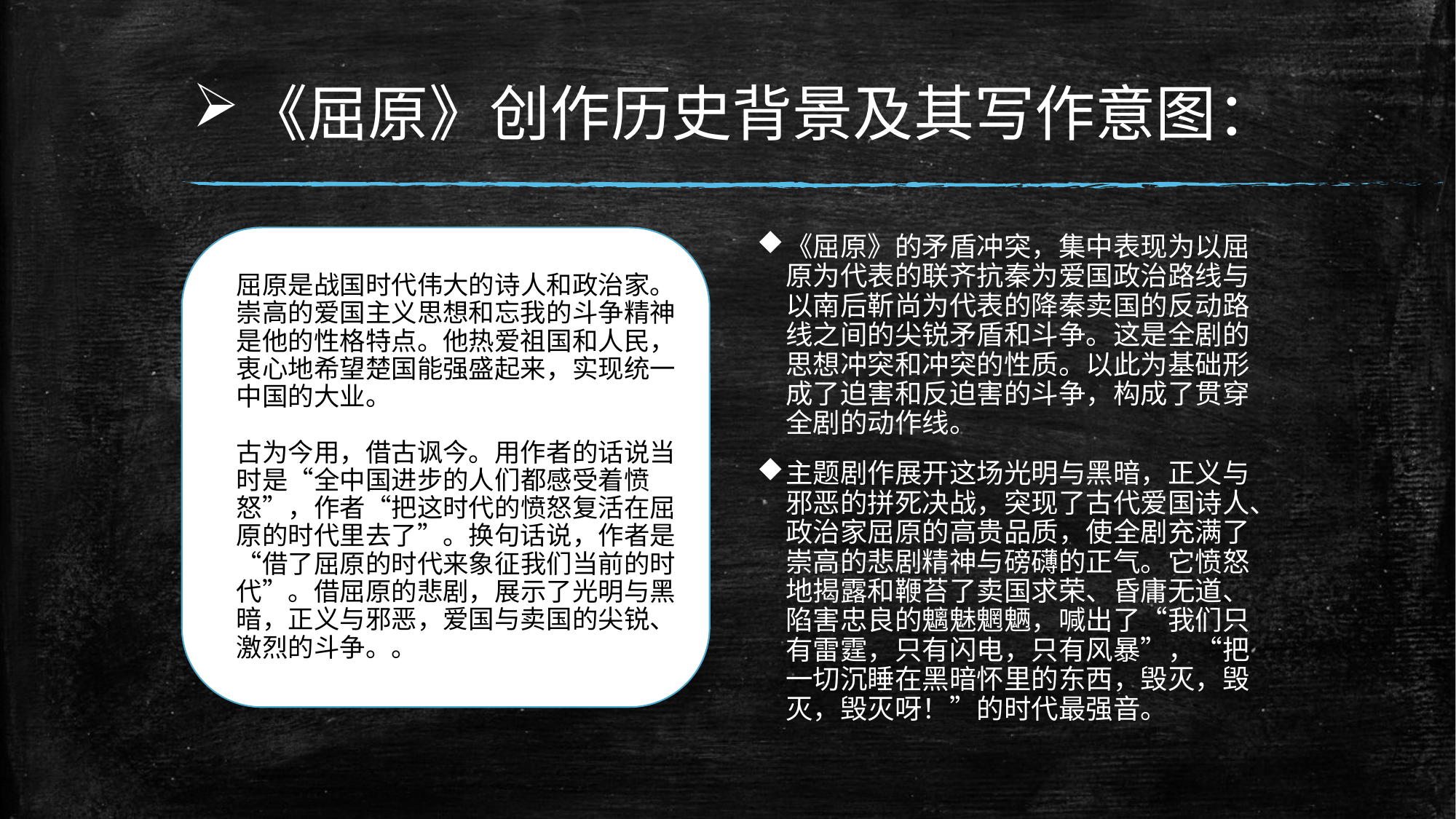

# 《屈原》创作历史背景及其写作意图：
屈原是战国时代伟大的诗人和政治家。崇高的爱国主义思想和忘我的斗争精神是他的性格特点。他热爱祖国和人民，衷心地希望楚国能强盛起来，实现统一中国的大业。
古为今用，借古讽今。用作者的话说当时是“全中国进步的人们都感受着愤怒”，作者“把这时代的愤怒复活在屈原的时代里去了”。换句话说，作者是“借了屈原的时代来象征我们当前的时代”。借屈原的悲剧，展示了光明与黑暗，正义与邪恶，爱国与卖国的尖锐、激烈的斗争。。
《屈原》的矛盾冲突，集中表现为以屈原为代表的联齐抗秦为爱国政治路线与以南后靳尚为代表的降秦卖国的反动路线之间的尖锐矛盾和斗争。这是全剧的思想冲突和冲突的性质。以此为基础形成了迫害和反迫害的斗争，构成了贯穿全剧的动作线。
主题剧作展开这场光明与黑暗，正义与邪恶的拼死决战，突现了古代爱国诗人、政治家屈原的高贵品质，使全剧充满了崇高的悲剧精神与磅礴的正气。它愤怒地揭露和鞭苔了卖国求荣、昏庸无道、陷害忠良的魑魅魍魉，喊出了“我们只有雷霆，只有闪电，只有风暴”，“把一切沉睡在黑暗怀里的东西，毁灭，毁灭，毁灭呀！”的时代最强音。